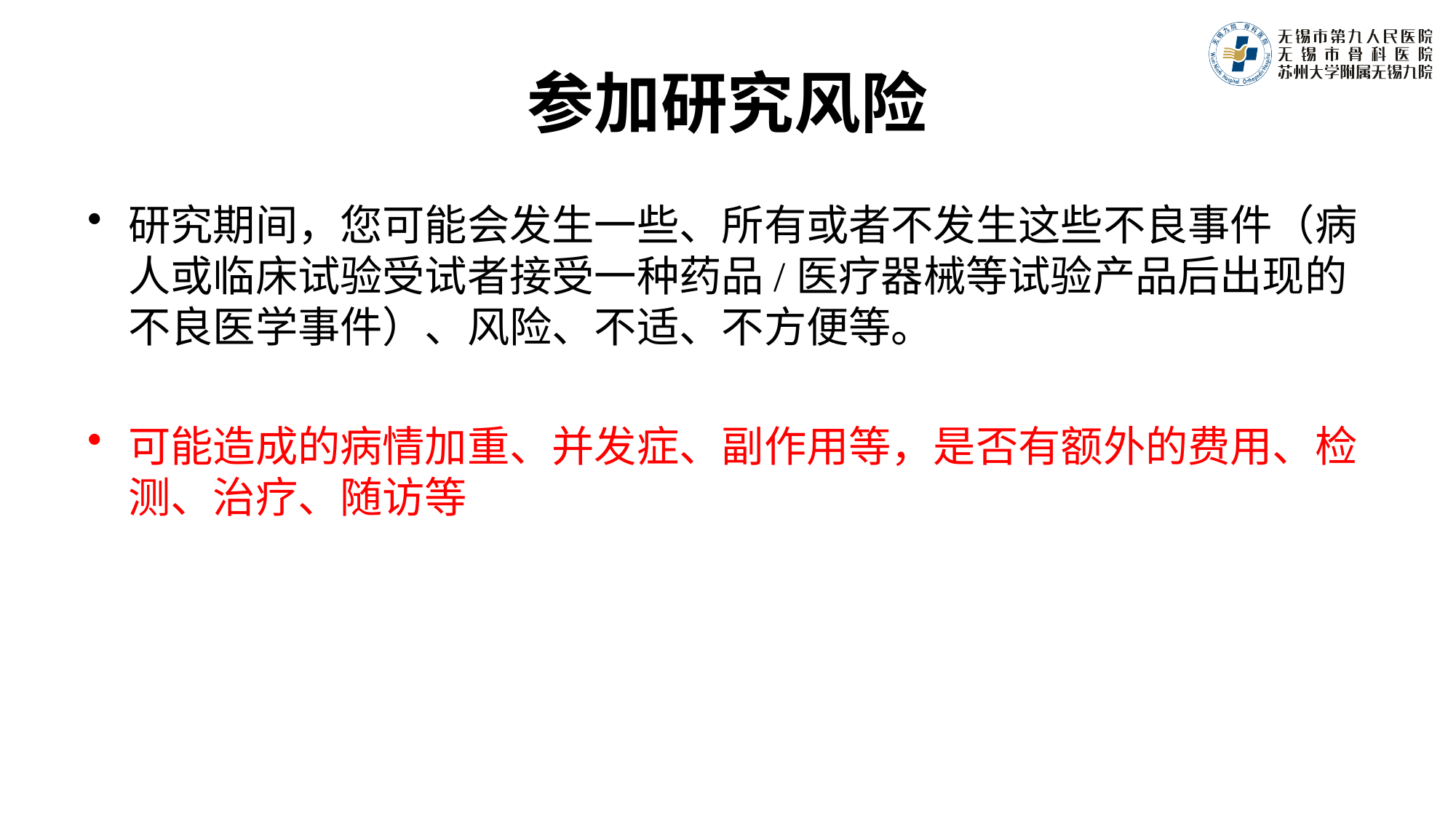

# 参加研究风险
研究期间，您可能会发生一些、所有或者不发生这些不良事件（病人或临床试验受试者接受一种药品/医疗器械等试验产品后出现的不良医学事件）、风险、不适、不方便等。

可能造成的病情加重、并发症、副作用等，是否有额外的费用、检测、治疗、随访等